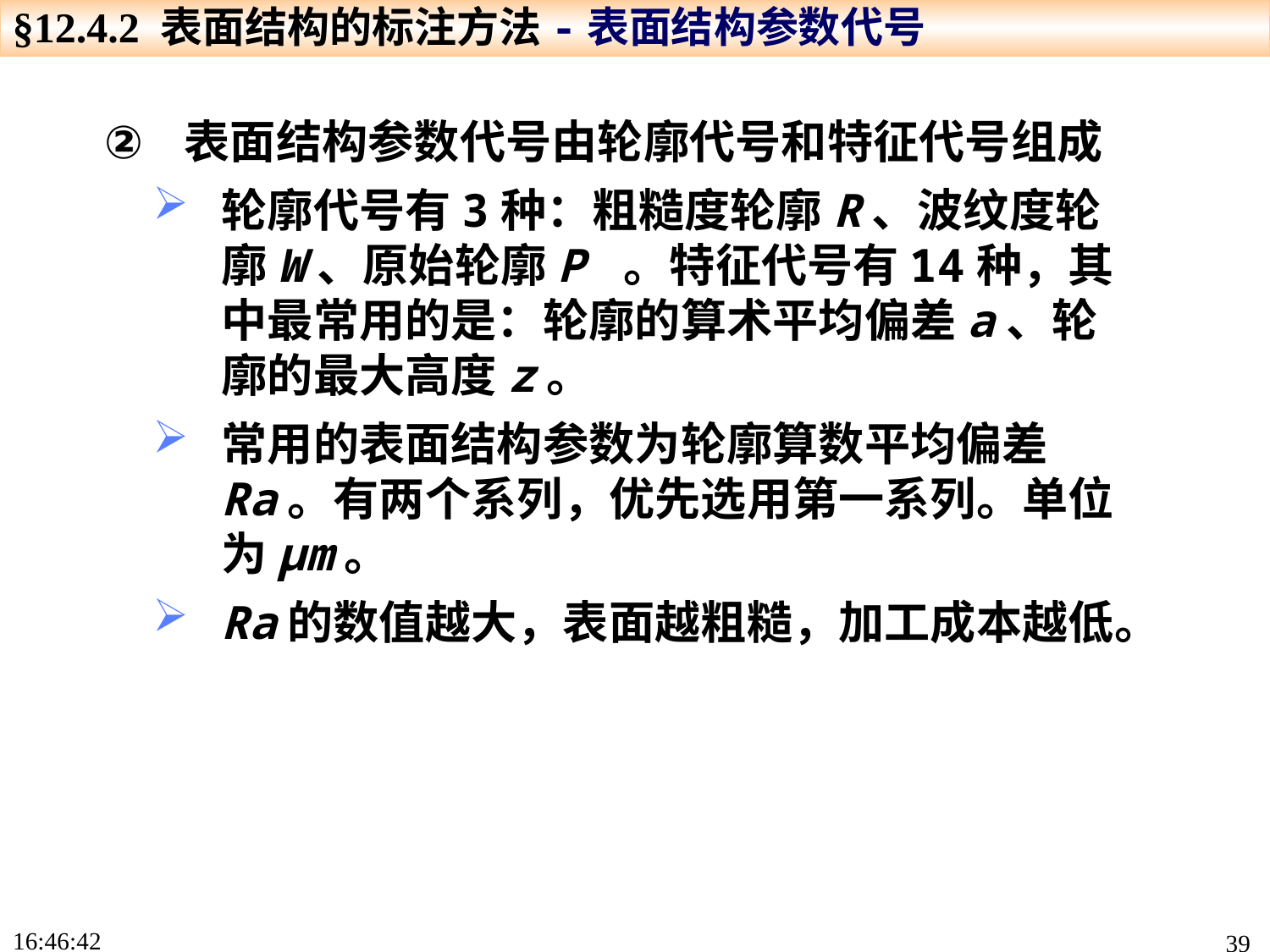

§12.4.2 表面结构的标注方法-表面结构参数代号
表面结构参数代号由轮廓代号和特征代号组成
轮廓代号有3种：粗糙度轮廓R、波纹度轮廓W、原始轮廓P 。特征代号有14种，其中最常用的是：轮廓的算术平均偏差a、轮廓的最大高度z。
常用的表面结构参数为轮廓算数平均偏差Ra。有两个系列，优先选用第一系列。单位为μm。
Ra的数值越大，表面越粗糙，加工成本越低。

16:46:42
39